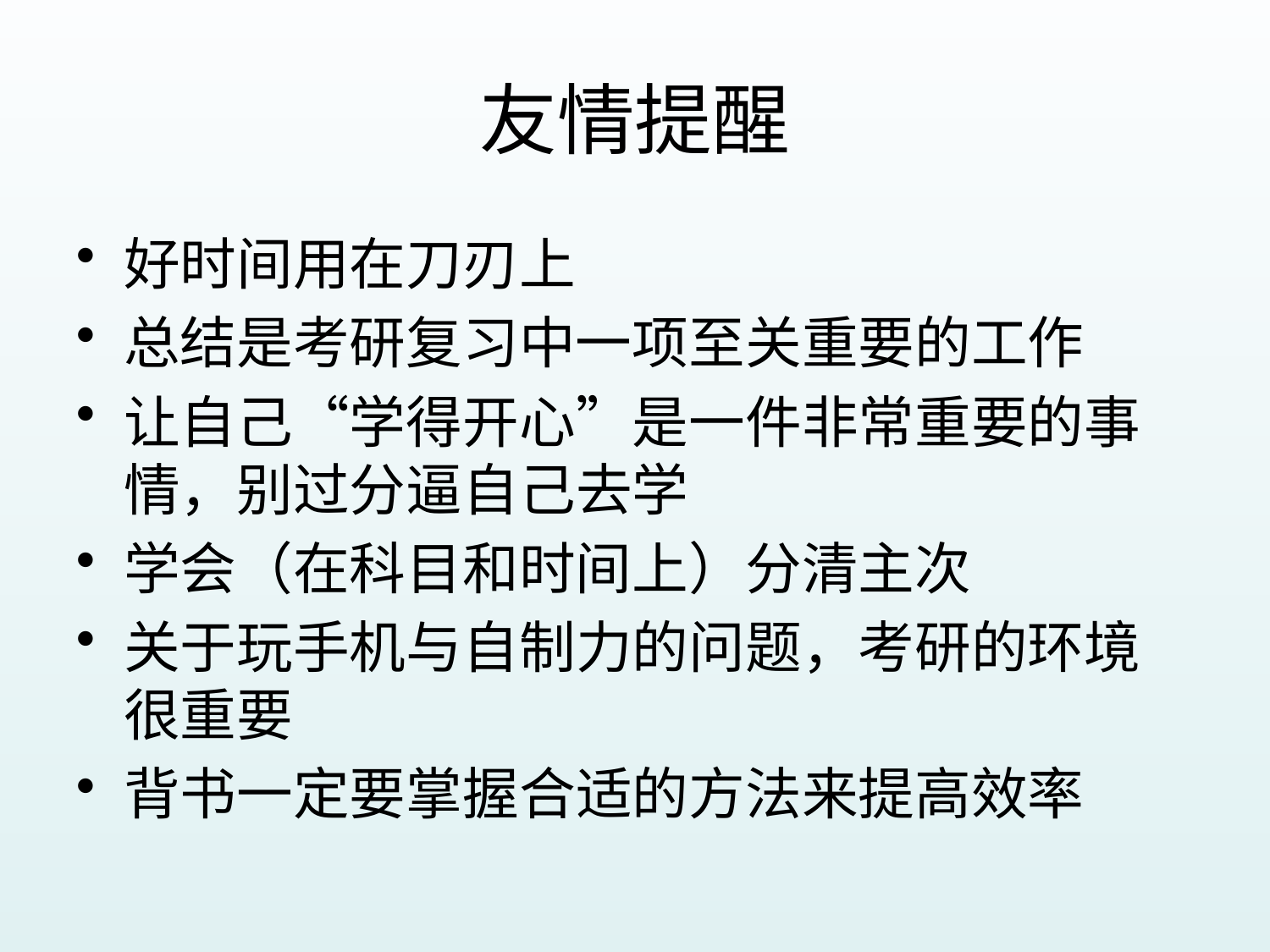

# 友情提醒
好时间用在刀刃上
总结是考研复习中一项至关重要的工作
让自己“学得开心”是一件非常重要的事情，别过分逼自己去学
学会（在科目和时间上）分清主次
关于玩手机与自制力的问题，考研的环境很重要
背书一定要掌握合适的方法来提高效率